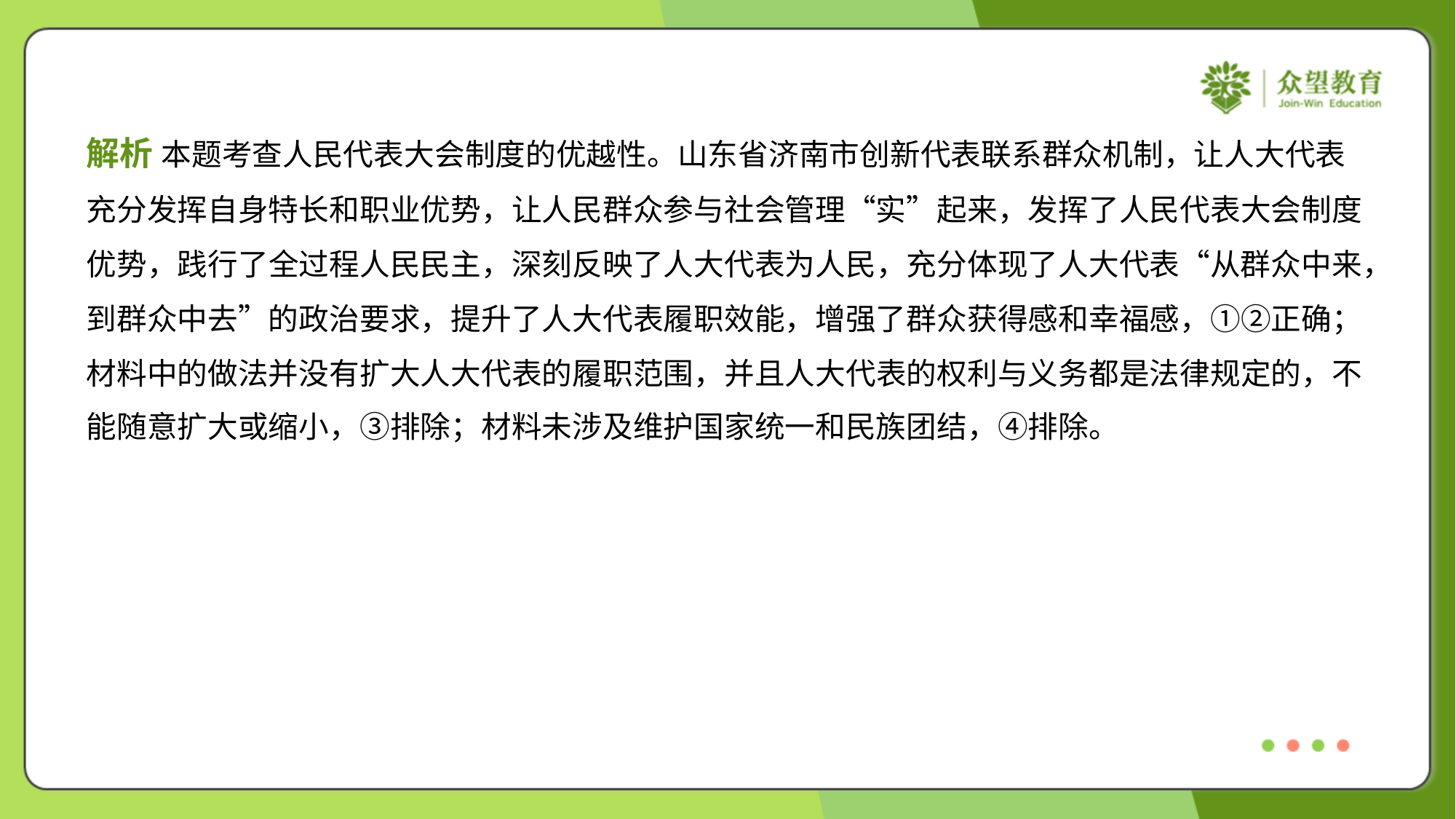

解析 本题考查人民代表大会制度的优越性。山东省济南市创新代表联系群众机制，让人大代表
充分发挥自身特长和职业优势，让人民群众参与社会管理“实”起来，发挥了人民代表大会制度
优势，践行了全过程人民民主，深刻反映了人大代表为人民，充分体现了人大代表“从群众中来，
到群众中去”的政治要求，提升了人大代表履职效能，增强了群众获得感和幸福感，①②正确；
材料中的做法并没有扩大人大代表的履职范围，并且人大代表的权利与义务都是法律规定的，不
能随意扩大或缩小，③排除；材料未涉及维护国家统一和民族团结，④排除。